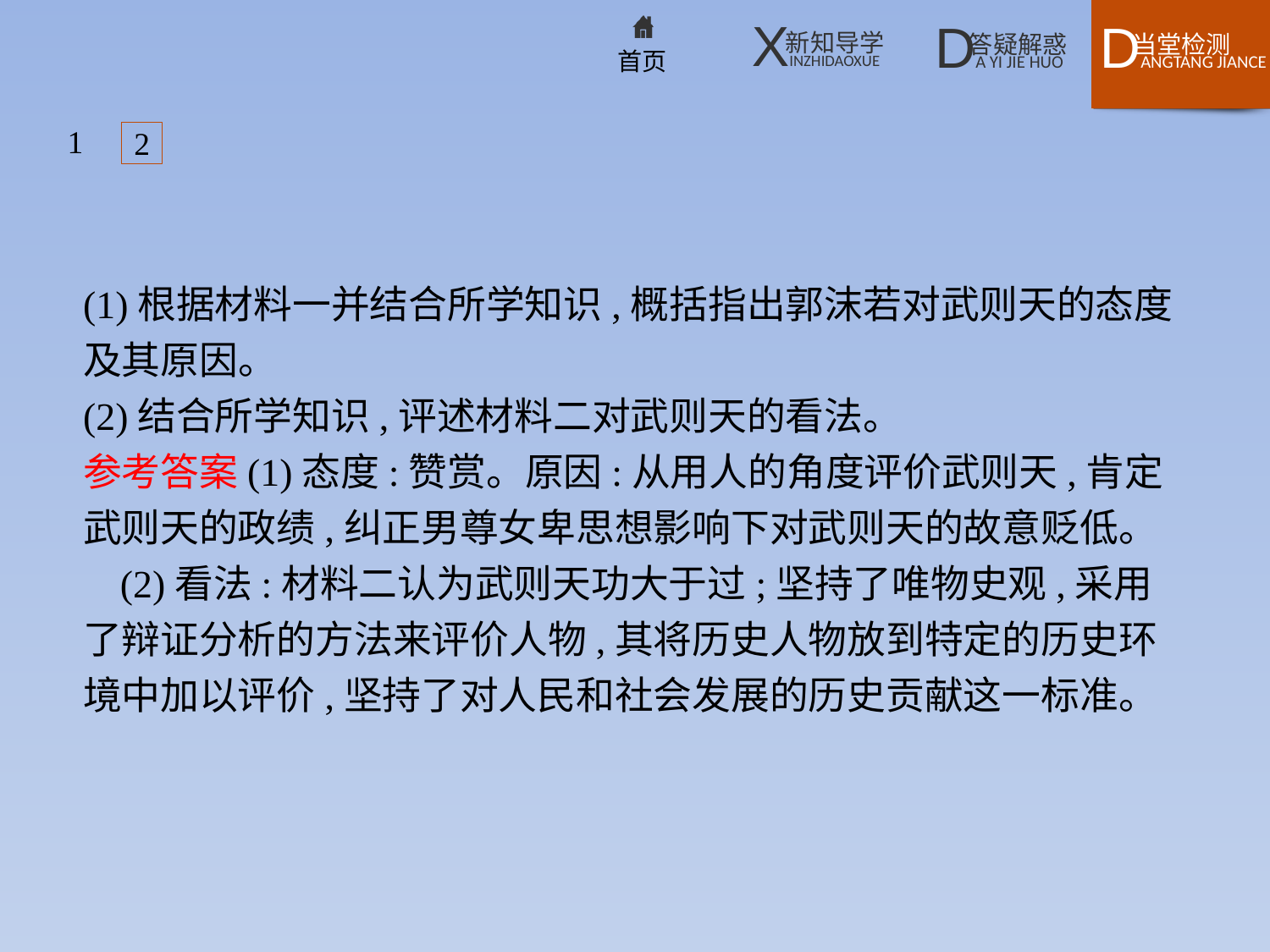

1
2
(1)根据材料一并结合所学知识,概括指出郭沫若对武则天的态度及其原因。
(2)结合所学知识,评述材料二对武则天的看法。
参考答案(1)态度:赞赏。原因:从用人的角度评价武则天,肯定武则天的政绩,纠正男尊女卑思想影响下对武则天的故意贬低。
(2)看法:材料二认为武则天功大于过;坚持了唯物史观,采用了辩证分析的方法来评价人物,其将历史人物放到特定的历史环境中加以评价,坚持了对人民和社会发展的历史贡献这一标准。